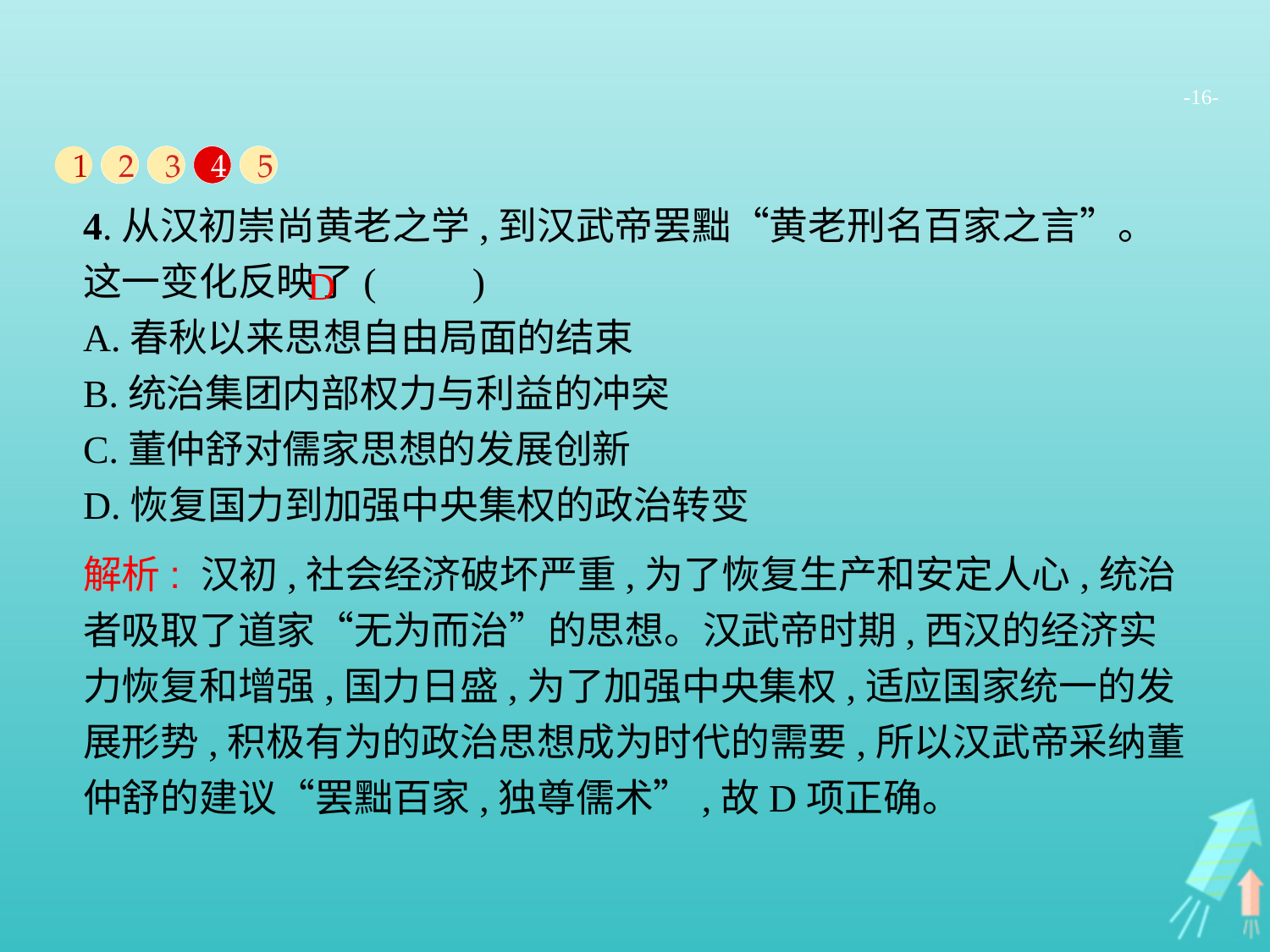

-16-
1
2
3
4
5
4.从汉初崇尚黄老之学,到汉武帝罢黜“黄老刑名百家之言”。这一变化反映了(　　)
A.春秋以来思想自由局面的结束
B.统治集团内部权力与利益的冲突
C.董仲舒对儒家思想的发展创新
D.恢复国力到加强中央集权的政治转变
D
解析: 汉初,社会经济破坏严重,为了恢复生产和安定人心,统治者吸取了道家“无为而治”的思想。汉武帝时期,西汉的经济实力恢复和增强,国力日盛,为了加强中央集权,适应国家统一的发展形势,积极有为的政治思想成为时代的需要,所以汉武帝采纳董仲舒的建议“罢黜百家,独尊儒术”,故D项正确。